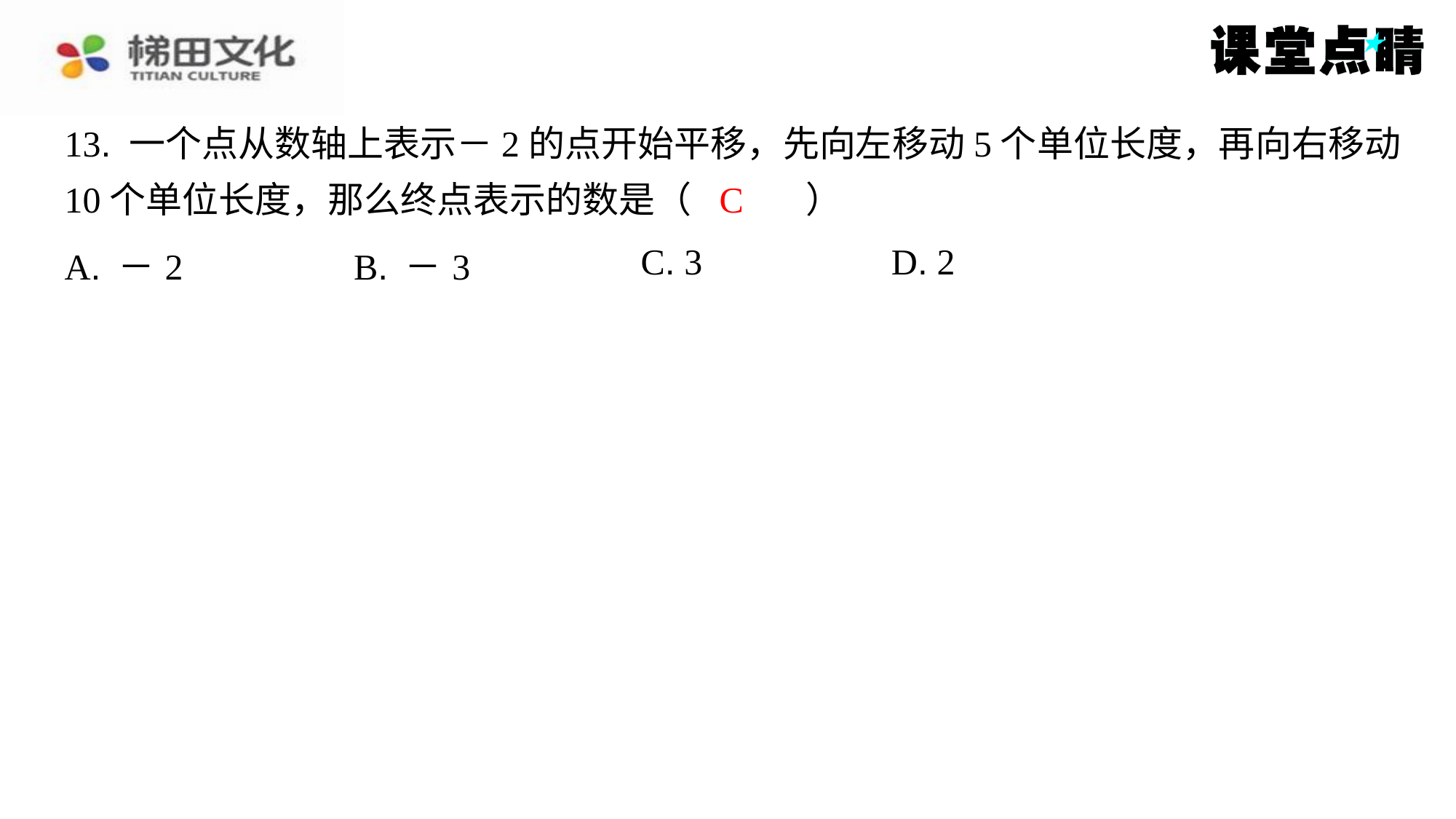

13. 一个点从数轴上表示－2的点开始平移，先向左移动5个单位长度，再向右移动
10个单位长度，那么终点表示的数是（　C　）
C
| A. －2 | B. －3 | C. 3 | D. 2 |
| --- | --- | --- | --- |